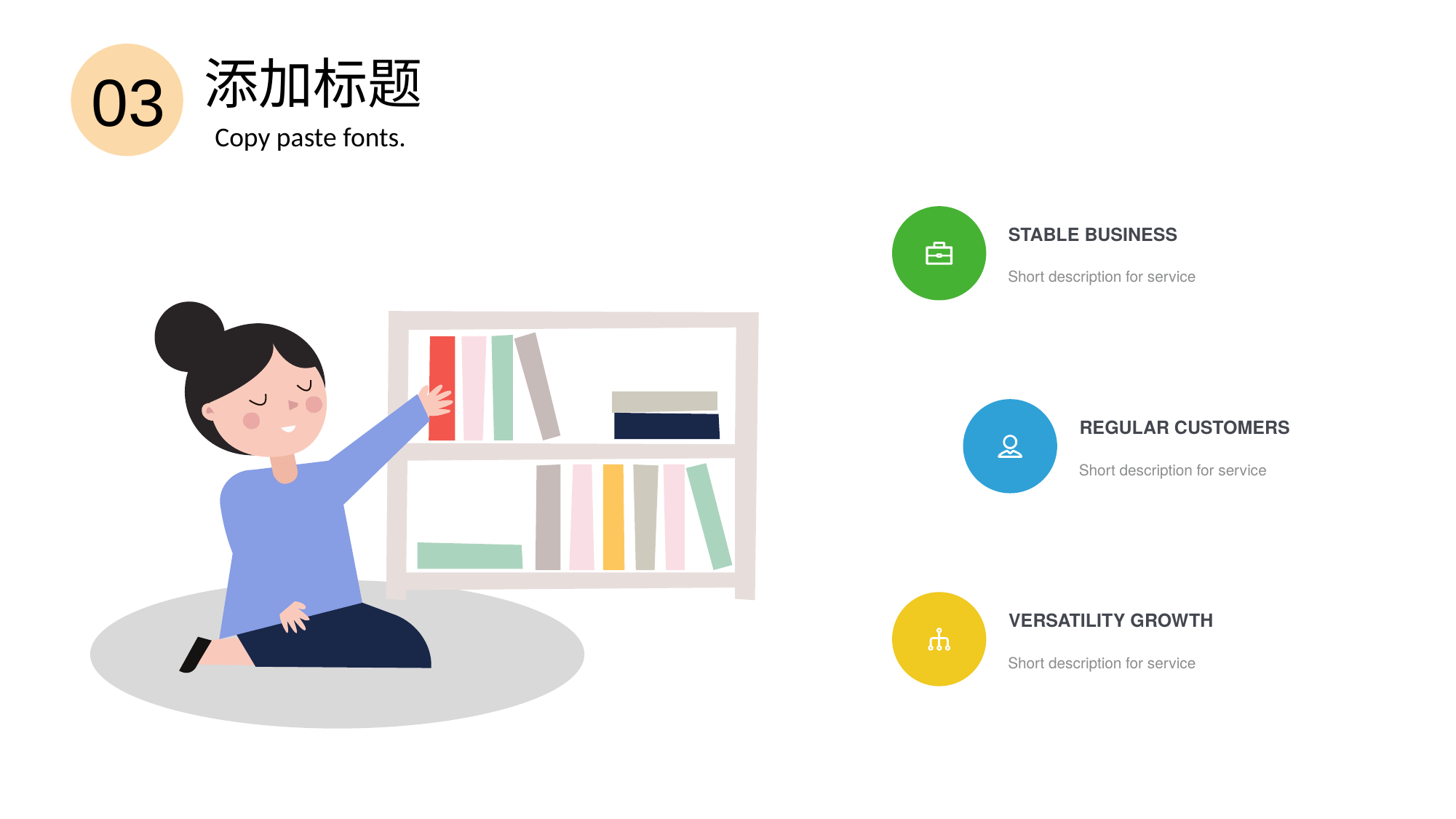

添加标题
03
Copy paste fonts.

STABLE Business

Short description for service

REGULAR CUSTOMERS

Short description for service

Versatility GROWTH

Short description for service